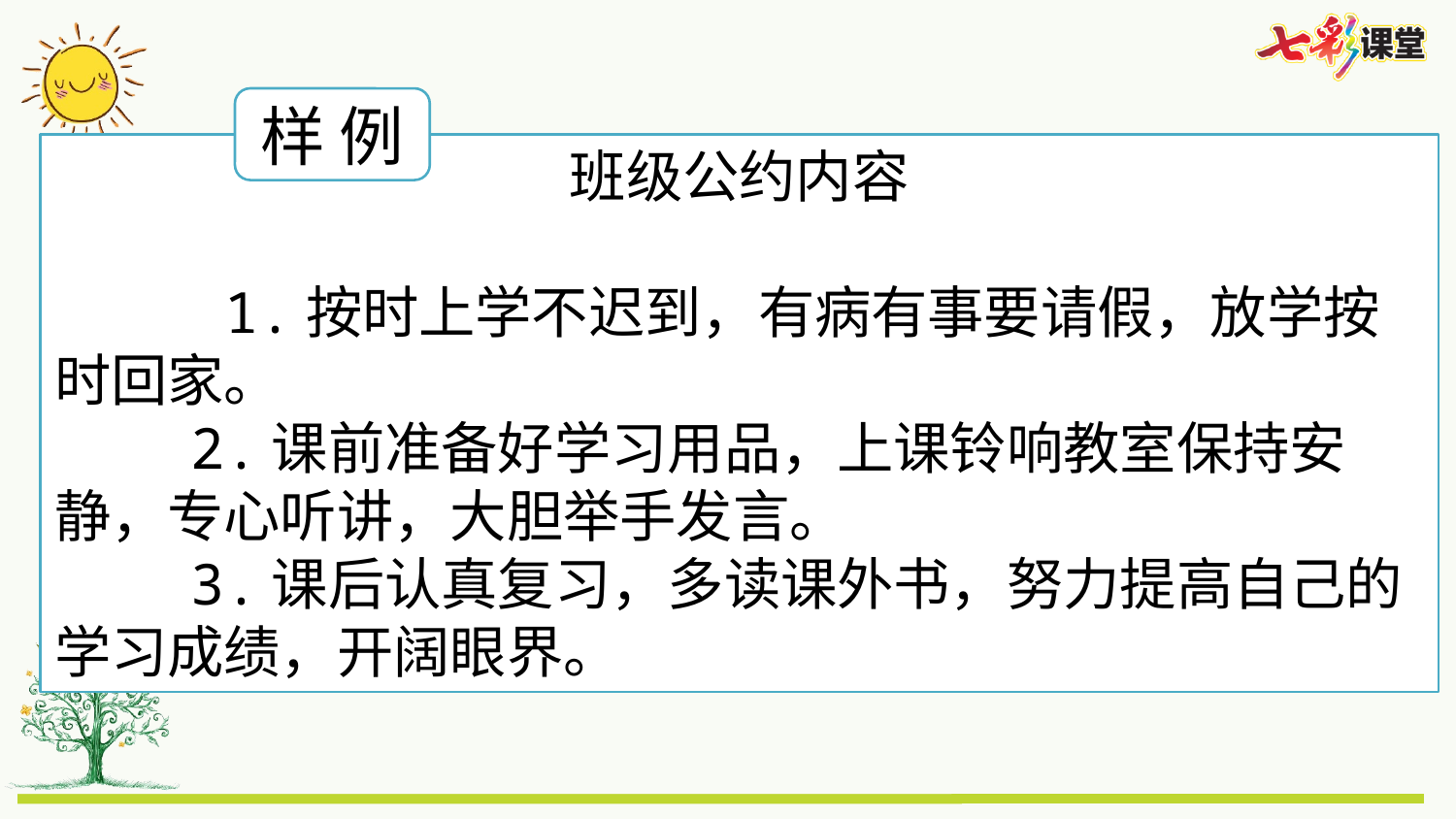

样 例
班级公约内容

     1.按时上学不迟到，有病有事要请假，放学按时回家。
    2.课前准备好学习用品，上课铃响教室保持安静，专心听讲，大胆举手发言。
    3.课后认真复习，多读课外书，努力提高自己的学习成绩，开阔眼界。